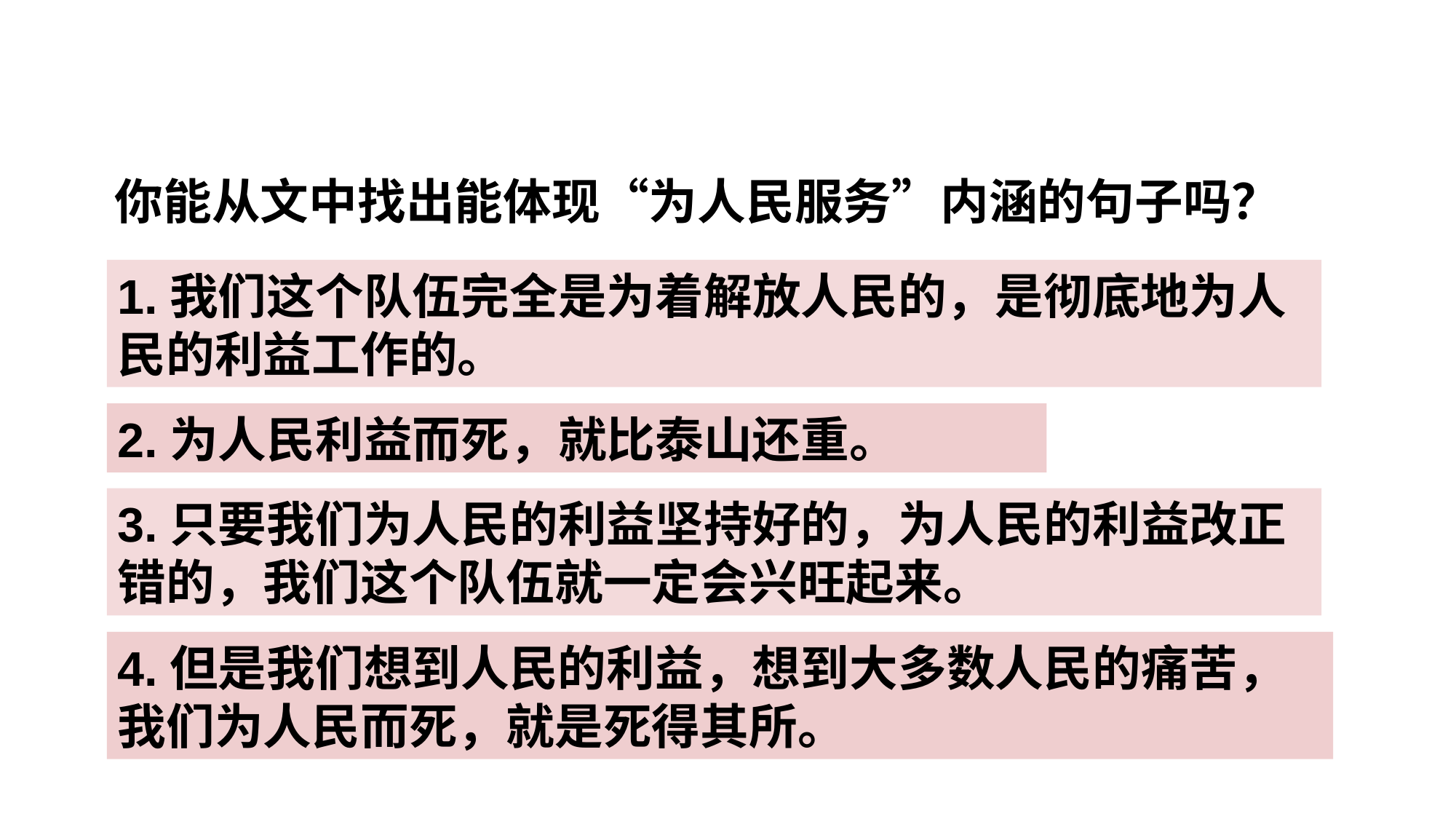

你能从文中找出能体现“为人民服务”内涵的句子吗？
1.我们这个队伍完全是为着解放人民的，是彻底地为人民的利益工作的。
2.为人民利益而死，就比泰山还重。
3.只要我们为人民的利益坚持好的，为人民的利益改正错的，我们这个队伍就一定会兴旺起来。
4.但是我们想到人民的利益，想到大多数人民的痛苦，我们为人民而死，就是死得其所。